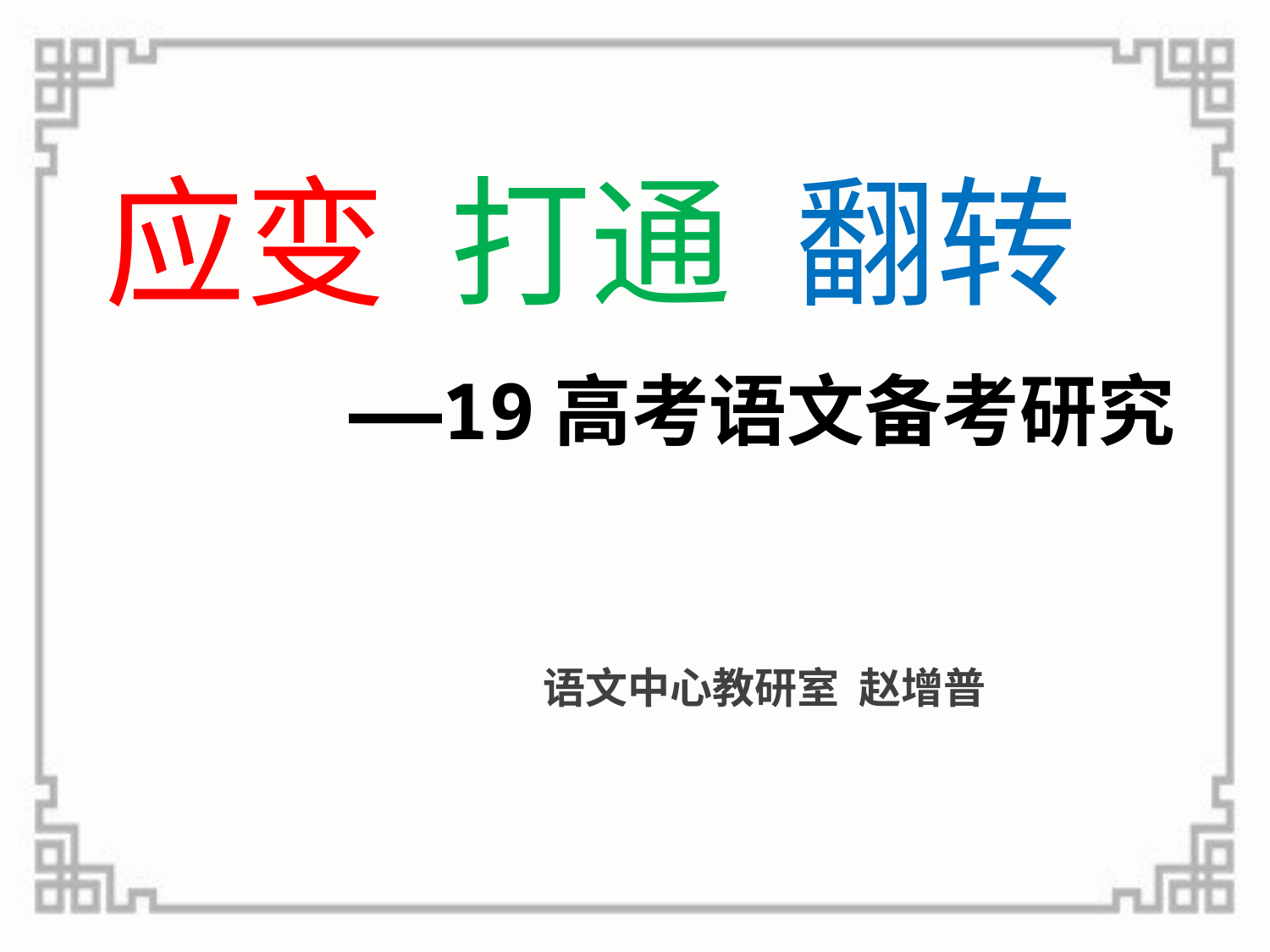

# 应变  打通  翻转
  ——19高考语文备考研究

          语文中心教研室  赵增普